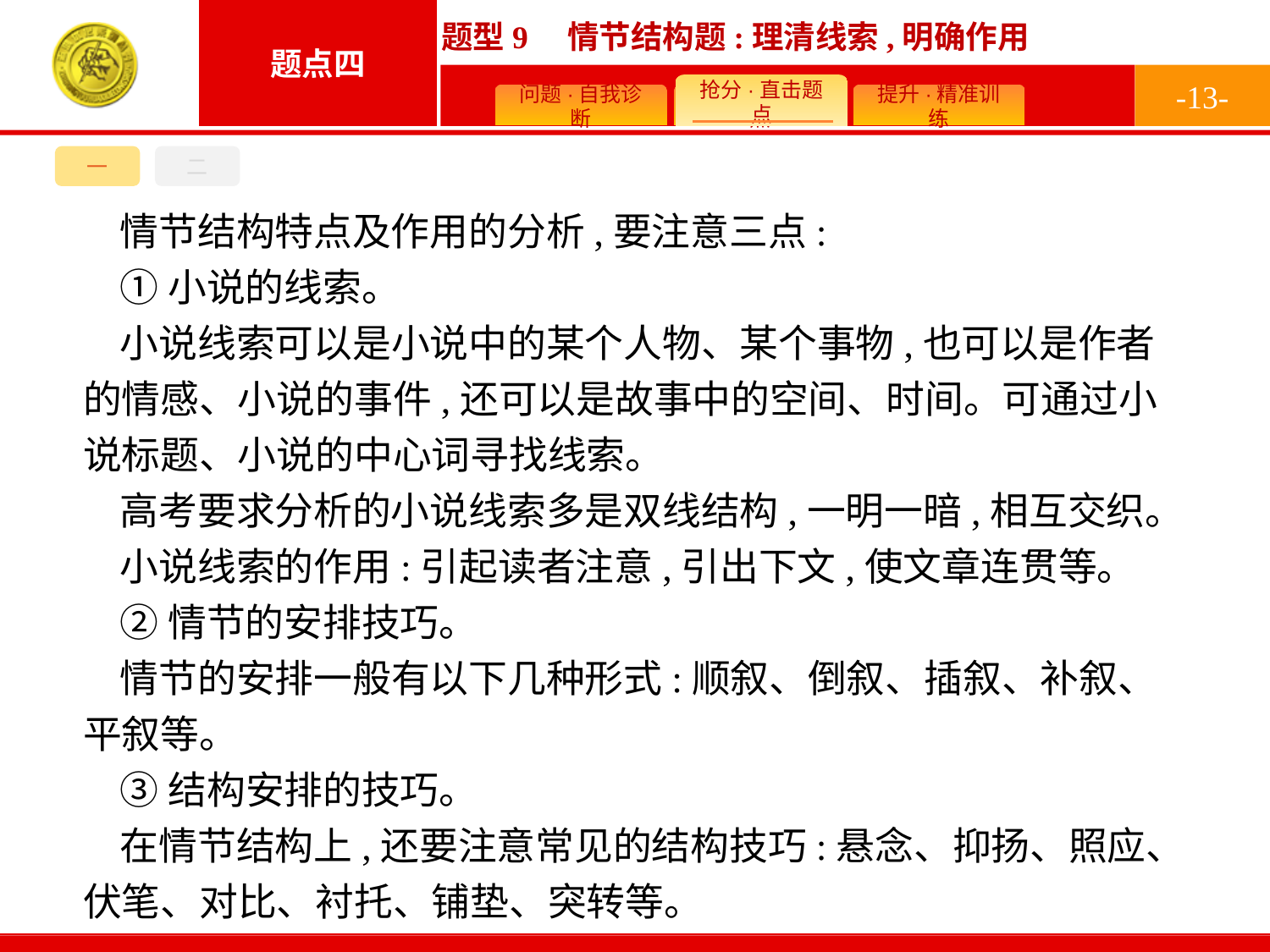

-13-
一
二
情节结构特点及作用的分析,要注意三点:
①小说的线索。
小说线索可以是小说中的某个人物、某个事物,也可以是作者的情感、小说的事件,还可以是故事中的空间、时间。可通过小说标题、小说的中心词寻找线索。
高考要求分析的小说线索多是双线结构,一明一暗,相互交织。
小说线索的作用:引起读者注意,引出下文,使文章连贯等。
②情节的安排技巧。
情节的安排一般有以下几种形式:顺叙、倒叙、插叙、补叙、平叙等。
③结构安排的技巧。
在情节结构上,还要注意常见的结构技巧:悬念、抑扬、照应、伏笔、对比、衬托、铺垫、突转等。